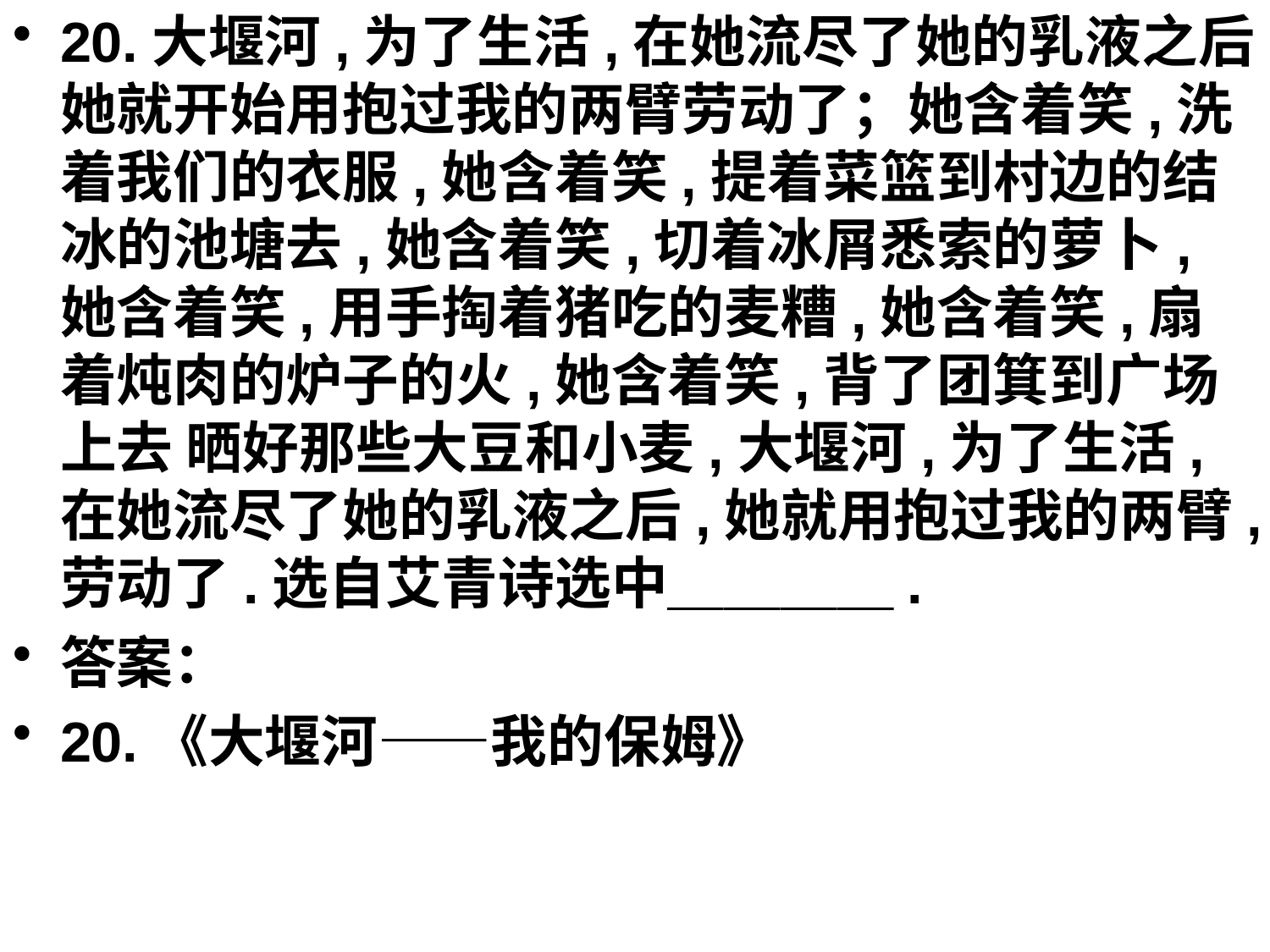

20.大堰河,为了生活,在她流尽了她的乳液之后,她就开始用抱过我的两臂劳动了；她含着笑,洗着我们的衣服,她含着笑,提着菜篮到村边的结冰的池塘去,她含着笑,切着冰屑悉索的萝卜,她含着笑,用手掏着猪吃的麦糟,她含着笑,扇着炖肉的炉子的火,她含着笑,背了团箕到广场上去 晒好那些大豆和小麦,大堰河,为了生活,在她流尽了她的乳液之后,她就用抱过我的两臂,劳动了.选自艾青诗选中＿＿＿＿.
答案：
20.《大堰河——我的保姆》